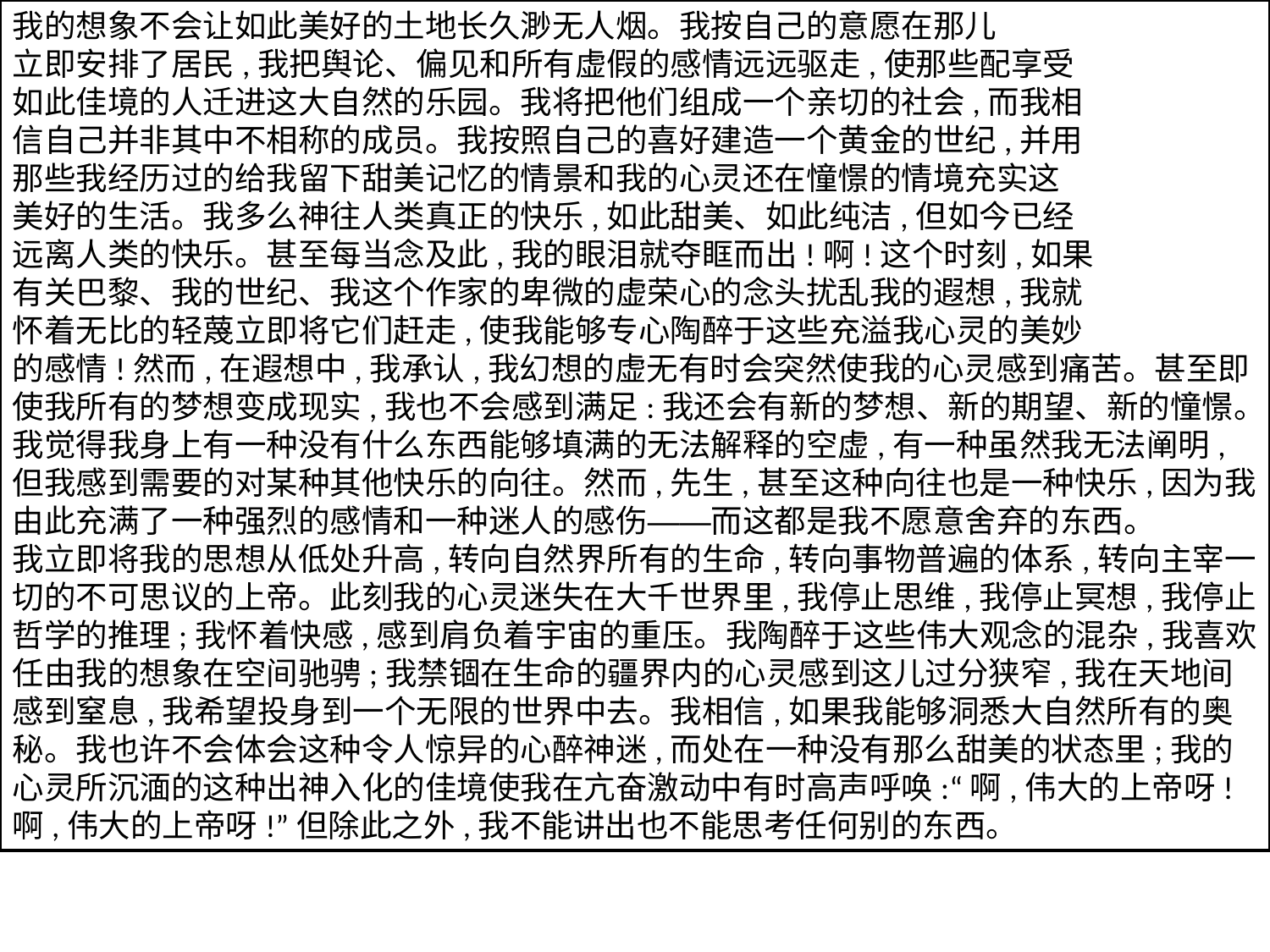

我的想象不会让如此美好的土地长久渺无人烟。我按自己的意愿在那儿
立即安排了居民,我把舆论、偏见和所有虚假的感情远远驱走,使那些配享受
如此佳境的人迁进这大自然的乐园。我将把他们组成一个亲切的社会,而我相
信自己并非其中不相称的成员。我按照自己的喜好建造一个黄金的世纪,并用
那些我经历过的给我留下甜美记忆的情景和我的心灵还在憧憬的情境充实这
美好的生活。我多么神往人类真正的快乐,如此甜美、如此纯洁,但如今已经
远离人类的快乐。甚至每当念及此,我的眼泪就夺眶而出!啊!这个时刻,如果
有关巴黎、我的世纪、我这个作家的卑微的虚荣心的念头扰乱我的遐想,我就
怀着无比的轻蔑立即将它们赶走,使我能够专心陶醉于这些充溢我心灵的美妙
的感情!然而,在遐想中,我承认,我幻想的虚无有时会突然使我的心灵感到痛苦。甚至即使我所有的梦想变成现实,我也不会感到满足:我还会有新的梦想、新的期望、新的憧憬。我觉得我身上有一种没有什么东西能够填满的无法解释的空虚,有一种虽然我无法阐明,但我感到需要的对某种其他快乐的向往。然而,先生,甚至这种向往也是一种快乐,因为我由此充满了一种强烈的感情和一种迷人的感伤——而这都是我不愿意舍弃的东西。
我立即将我的思想从低处升高,转向自然界所有的生命,转向事物普遍的体系,转向主宰一切的不可思议的上帝。此刻我的心灵迷失在大千世界里,我停止思维,我停止冥想,我停止哲学的推理;我怀着快感,感到肩负着宇宙的重压。我陶醉于这些伟大观念的混杂,我喜欢任由我的想象在空间驰骋;我禁锢在生命的疆界内的心灵感到这儿过分狭窄,我在天地间感到窒息,我希望投身到一个无限的世界中去。我相信,如果我能够洞悉大自然所有的奥秘。我也许不会体会这种令人惊异的心醉神迷,而处在一种没有那么甜美的状态里;我的心灵所沉湎的这种出神入化的佳境使我在亢奋激动中有时高声呼唤:“啊,伟大的上帝呀!啊,伟大的上帝呀!”但除此之外,我不能讲出也不能思考任何别的东西。